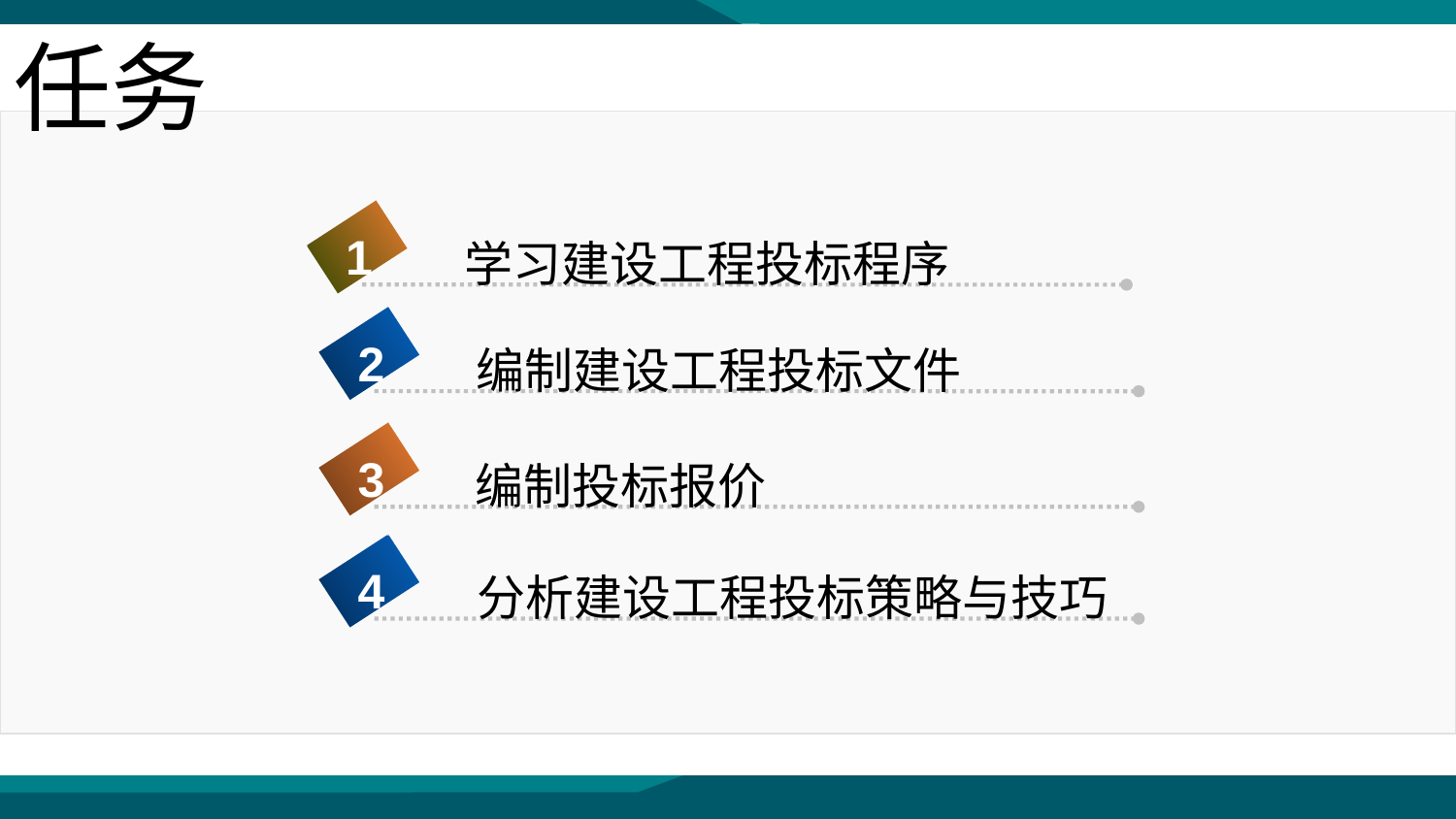

任务

1
学习建设工程投标程序

2
编制建设工程投标文件

3
编制投标报价

4
分析建设工程投标策略与技巧